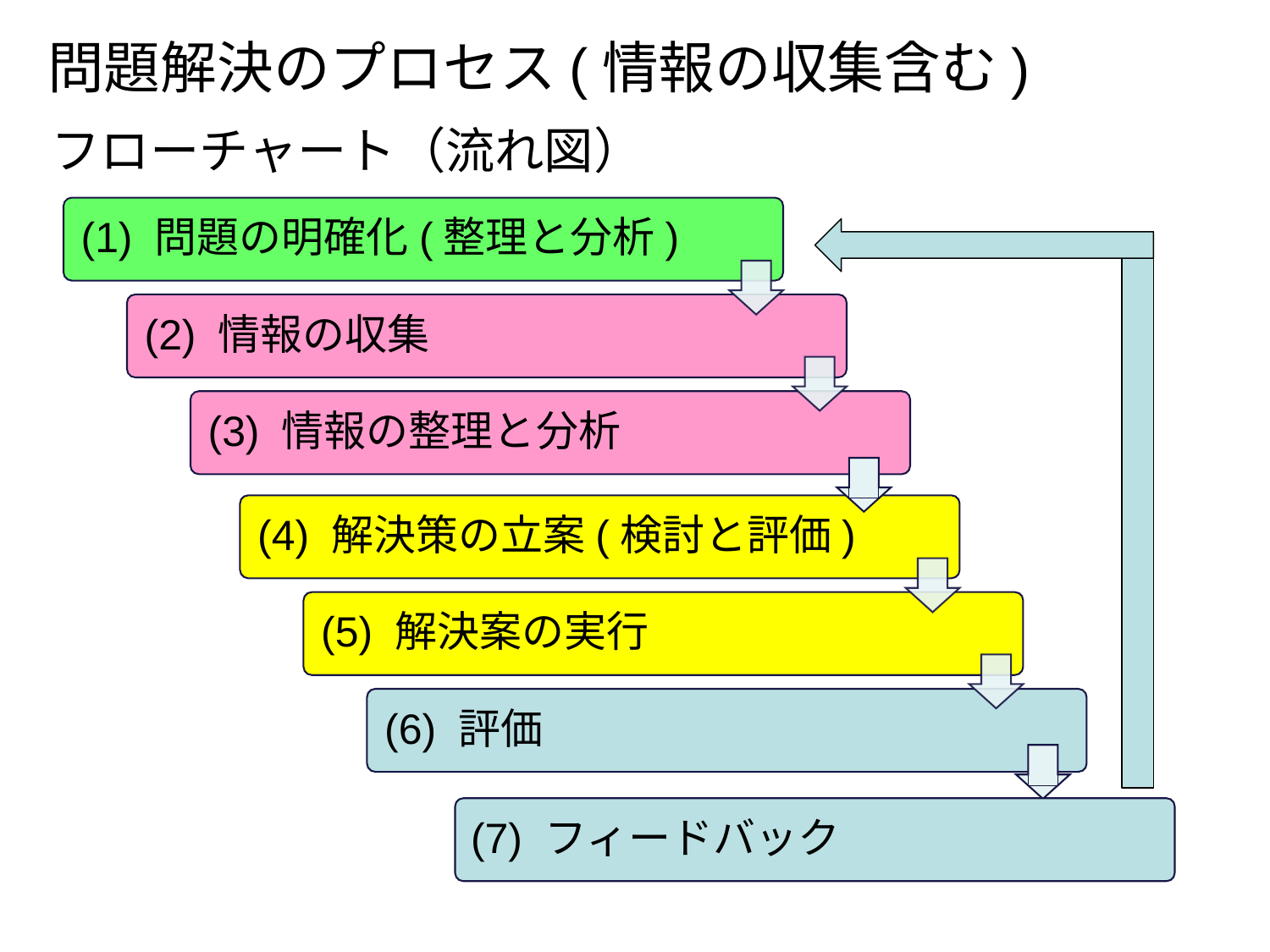

問題解決のプロセス(情報の収集含む)
フローチャート（流れ図）
(1) 問題の明確化(整理と分析)
(2) 情報の収集
(3) 情報の整理と分析

(4) 解決策の立案(検討と評価)
(5) 解決案の実行
(6) 評価

(7) フィードバック